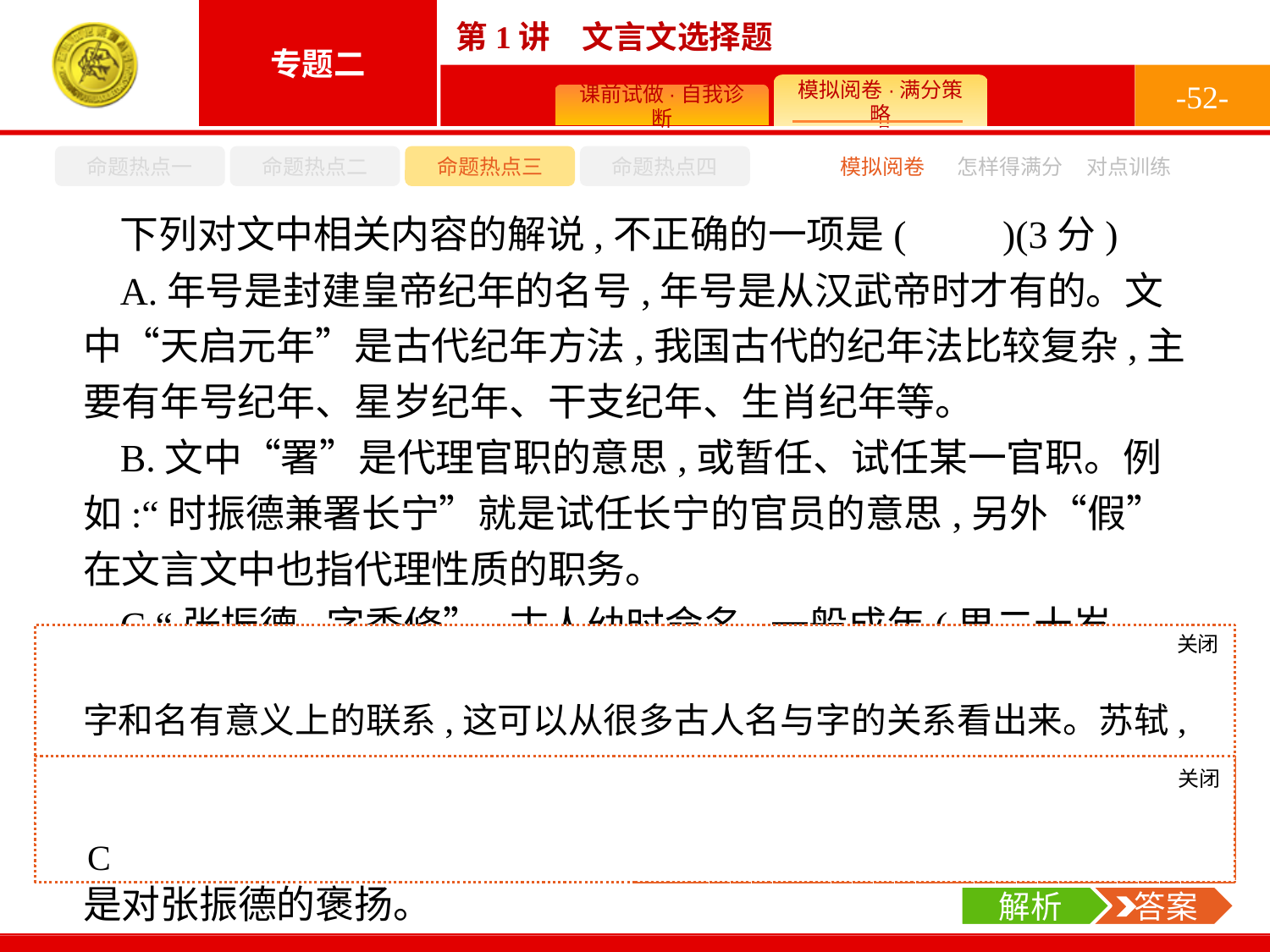

-52-
命题热点一
命题热点二
命题热点三
命题热点四
模拟阅卷
怎样得满分
对点训练
下列对文中相关内容的解说,不正确的一项是(　　)(3分)
A.年号是封建皇帝纪年的名号,年号是从汉武帝时才有的。文中“天启元年”是古代纪年方法,我国古代的纪年法比较复杂,主要有年号纪年、星岁纪年、干支纪年、生肖纪年等。
B.文中“署”是代理官职的意思,或暂任、试任某一官职。例如:“时振德兼署长宁”就是试任长宁的官员的意思,另外“假”在文言文中也指代理性质的职务。
C.“张振德,字季修”,古人幼时命名,一般成年(男二十岁、女十五岁)取字,字和名没有意义上的联系。字是为了便于他人称谓,对平辈或尊辈称字出于礼貌和尊敬。
D.古代王侯将相、高级官吏、著名文士等死后被追加的称号叫谥号。张振德死后,皇帝追赠他为光禄卿,定谥号为“烈愍”,就是对张振德的褒扬。

关闭
解析

字和名有意义上的联系,这可以从很多古人名与字的关系看出来。苏轼,字子瞻,“轼”是“瞻”的凭借,从《曹刿论战》“登轼而望之”,可以知道。岳飞,字鹏举,“飞”与“鹏举”相当于并列关系,大鹏鸟飞举也。

关闭
解析
  答案

C
解析
  答案